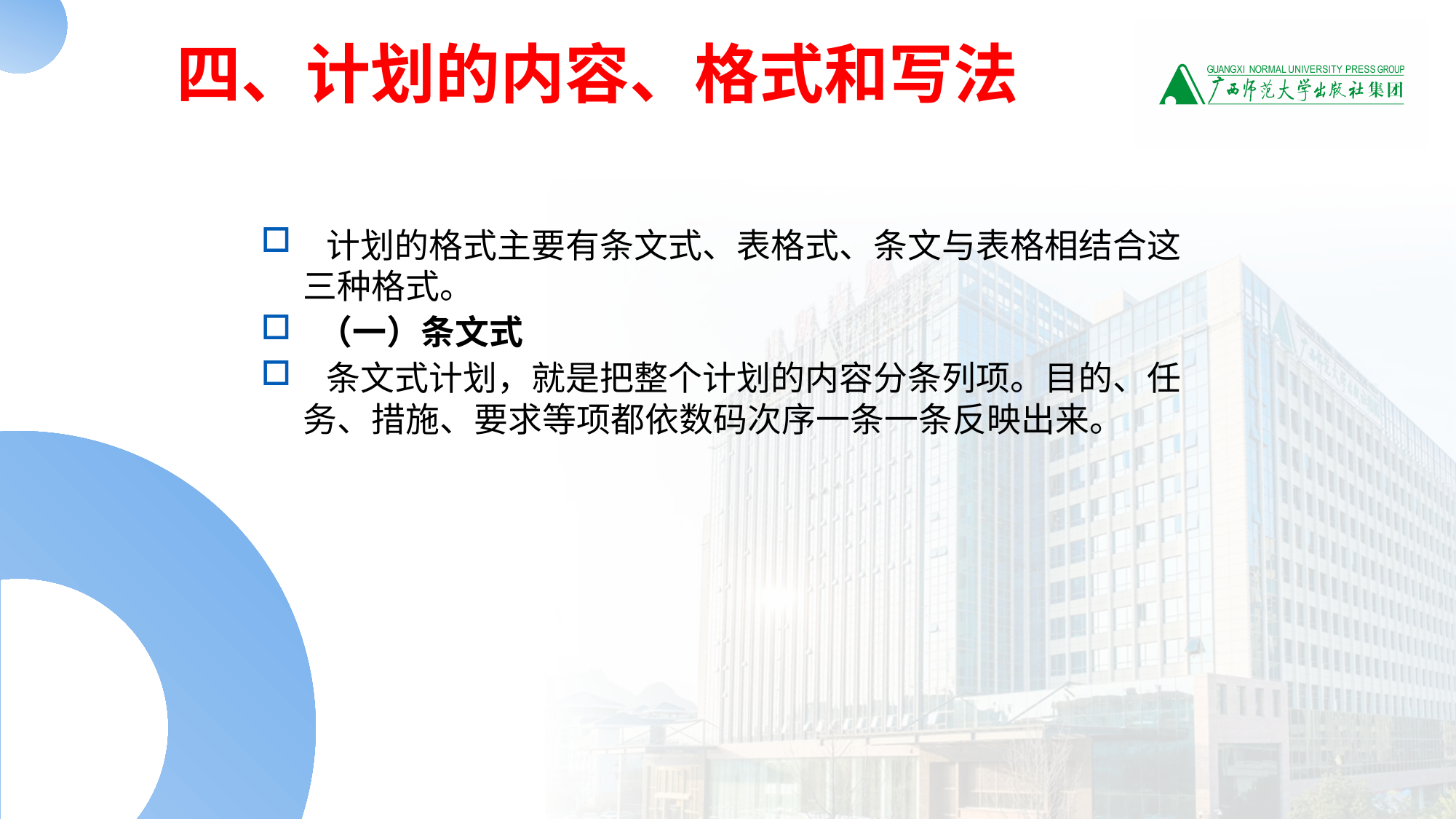

# 四、计划的内容、格式和写法
  计划的格式主要有条文式、表格式、条文与表格相结合这三种格式。
 （一）条文式
  条文式计划，就是把整个计划的内容分条列项。目的、任务、措施、要求等项都依数码次序一条一条反映出来。